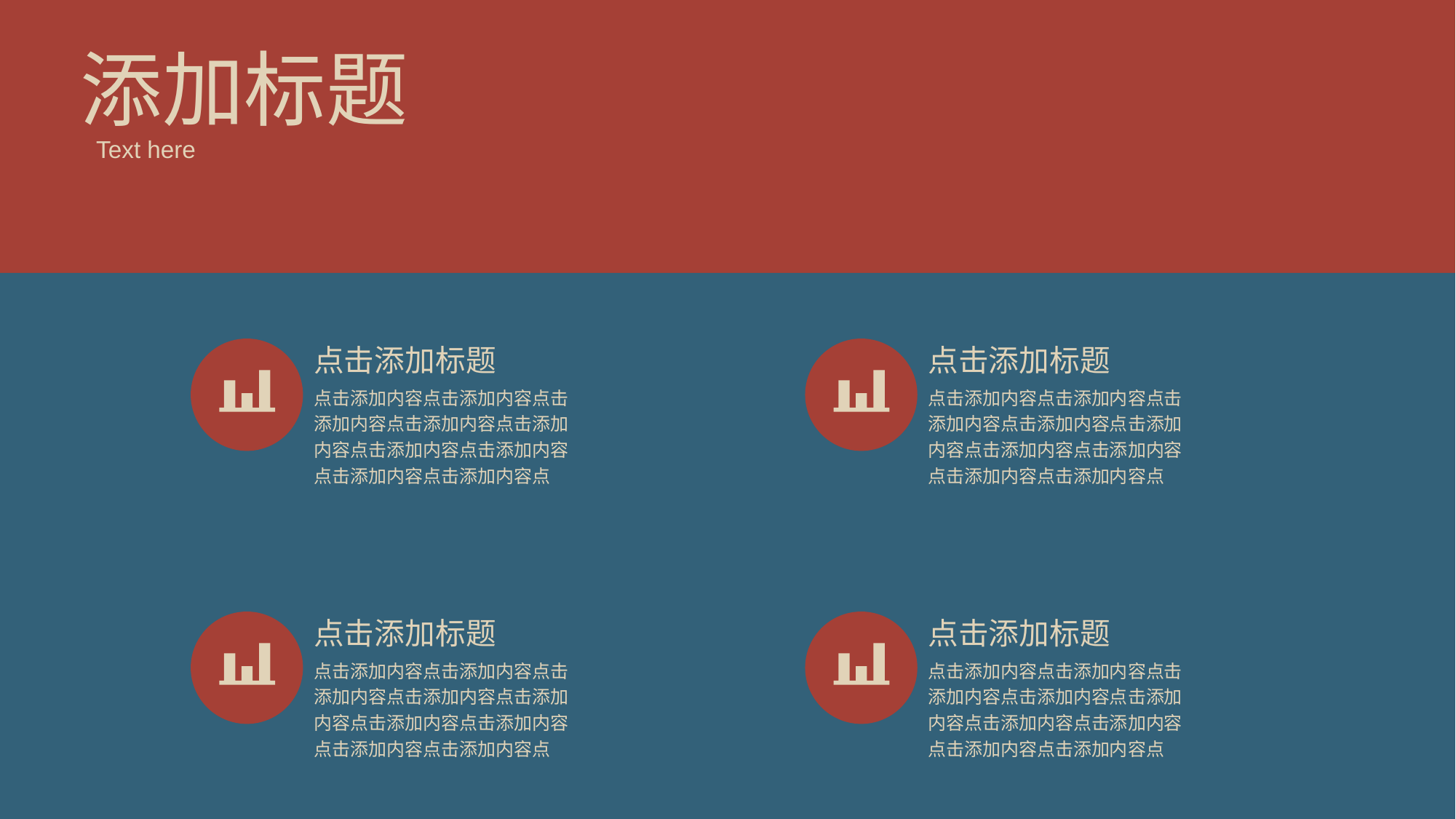

添加标题
Text here

点击添加标题
点击添加标题

点击添加内容点击添加内容点击添加内容点击添加内容点击添加内容点击添加内容点击添加内容点击添加内容点击添加内容点
点击添加内容点击添加内容点击添加内容点击添加内容点击添加内容点击添加内容点击添加内容点击添加内容点击添加内容点

点击添加标题
点击添加标题

点击添加内容点击添加内容点击添加内容点击添加内容点击添加内容点击添加内容点击添加内容点击添加内容点击添加内容点
点击添加内容点击添加内容点击添加内容点击添加内容点击添加内容点击添加内容点击添加内容点击添加内容点击添加内容点